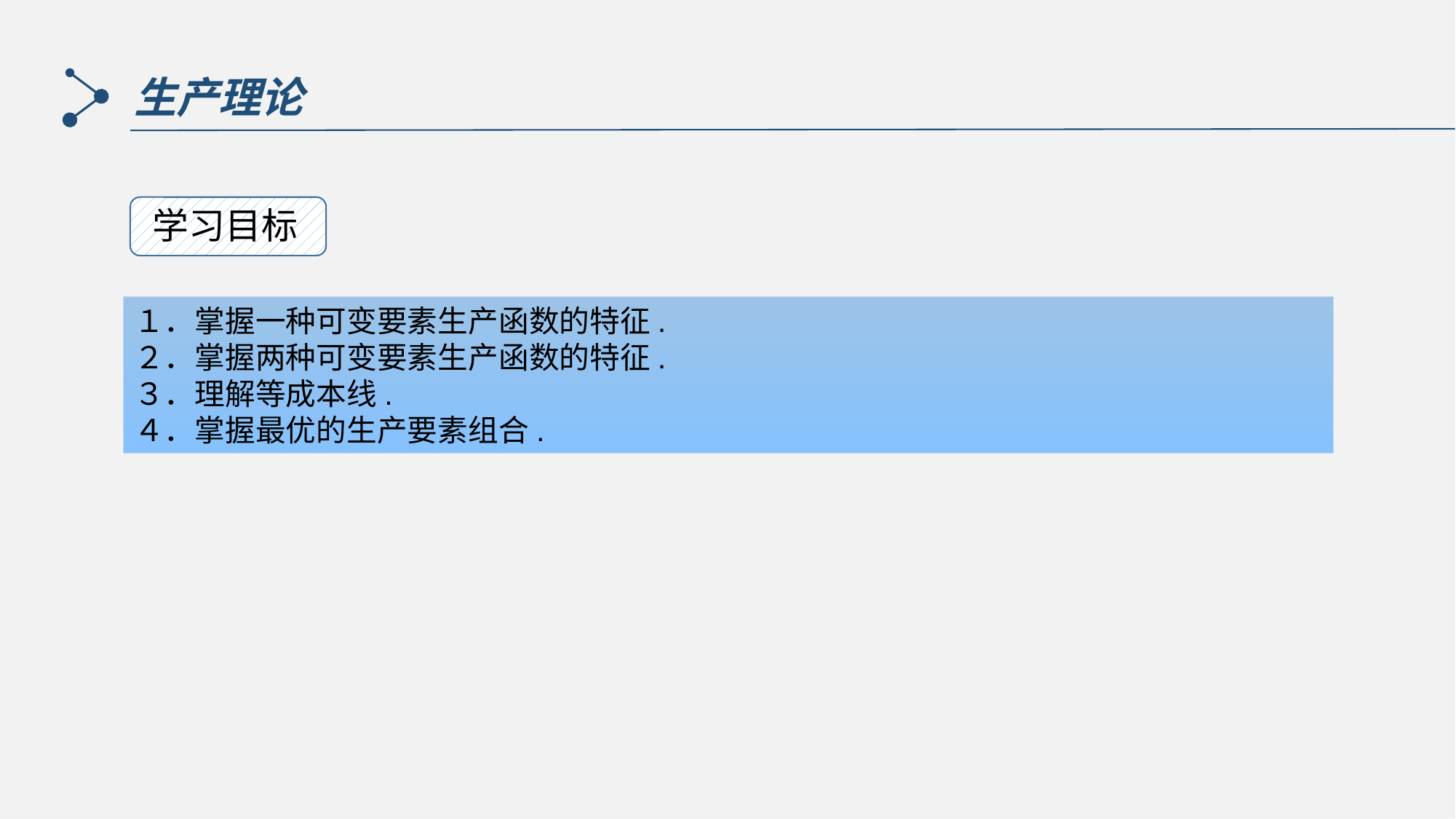

生产理论

学习目标
１．掌握一种可变要素生产函数的特征.
２．掌握两种可变要素生产函数的特征.
３．理解等成本线.
４．掌握最优的生产要素组合.